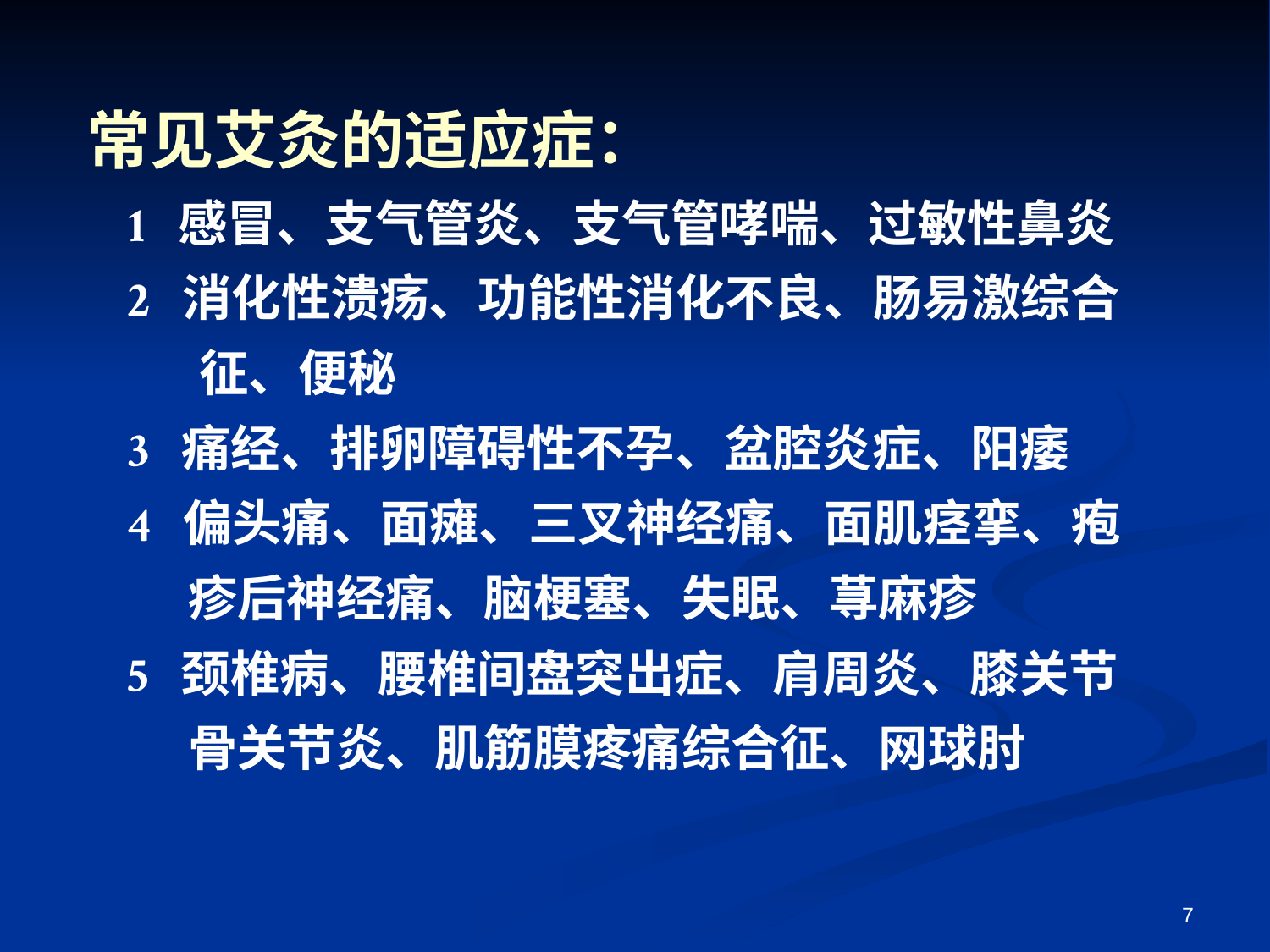

常见艾灸的适应症：
    1  感冒、支气管炎、支气管哮喘、过敏性鼻炎
    2  消化性溃疡、功能性消化不良、肠易激综合
         征、便秘
    3  痛经、排卵障碍性不孕、盆腔炎症、阳痿
    4  偏头痛、面瘫、三叉神经痛、面肌痉挛、疱
        疹后神经痛、脑梗塞、失眠、荨麻疹
    5  颈椎病、腰椎间盘突出症、肩周炎、膝关节
        骨关节炎、肌筋膜疼痛综合征、网球肘

7